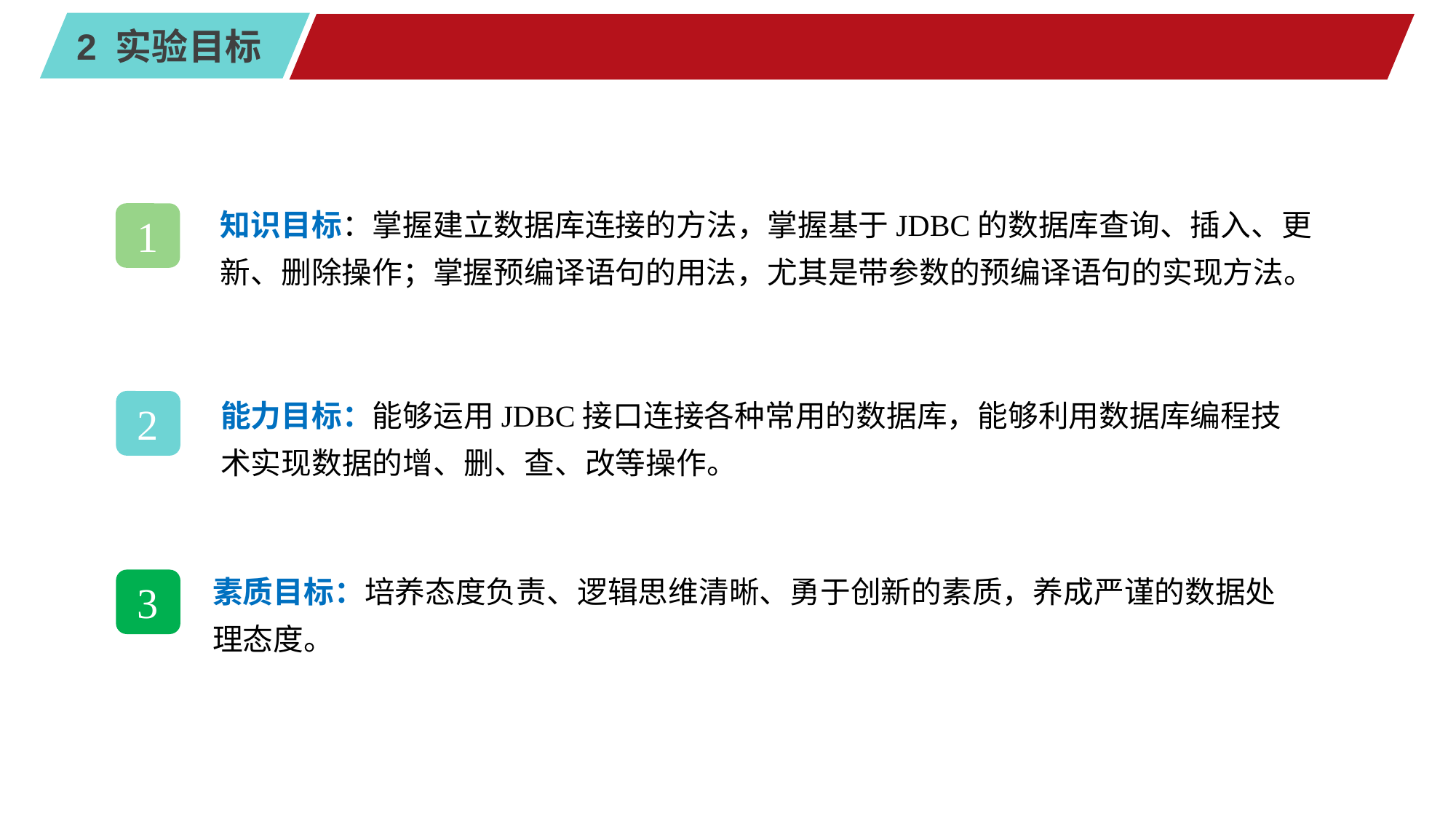

#
知识目标：掌握建立数据库连接的方法，掌握基于JDBC的数据库查询、插入、更新、删除操作；掌握预编译语句的用法，尤其是带参数的预编译语句的实现方法。
1
能力目标：能够运用JDBC接口连接各种常用的数据库，能够利用数据库编程技术实现数据的增、删、查、改等操作。
2
素质目标：培养态度负责、逻辑思维清晰、勇于创新的素质，养成严谨的数据处理态度。
3